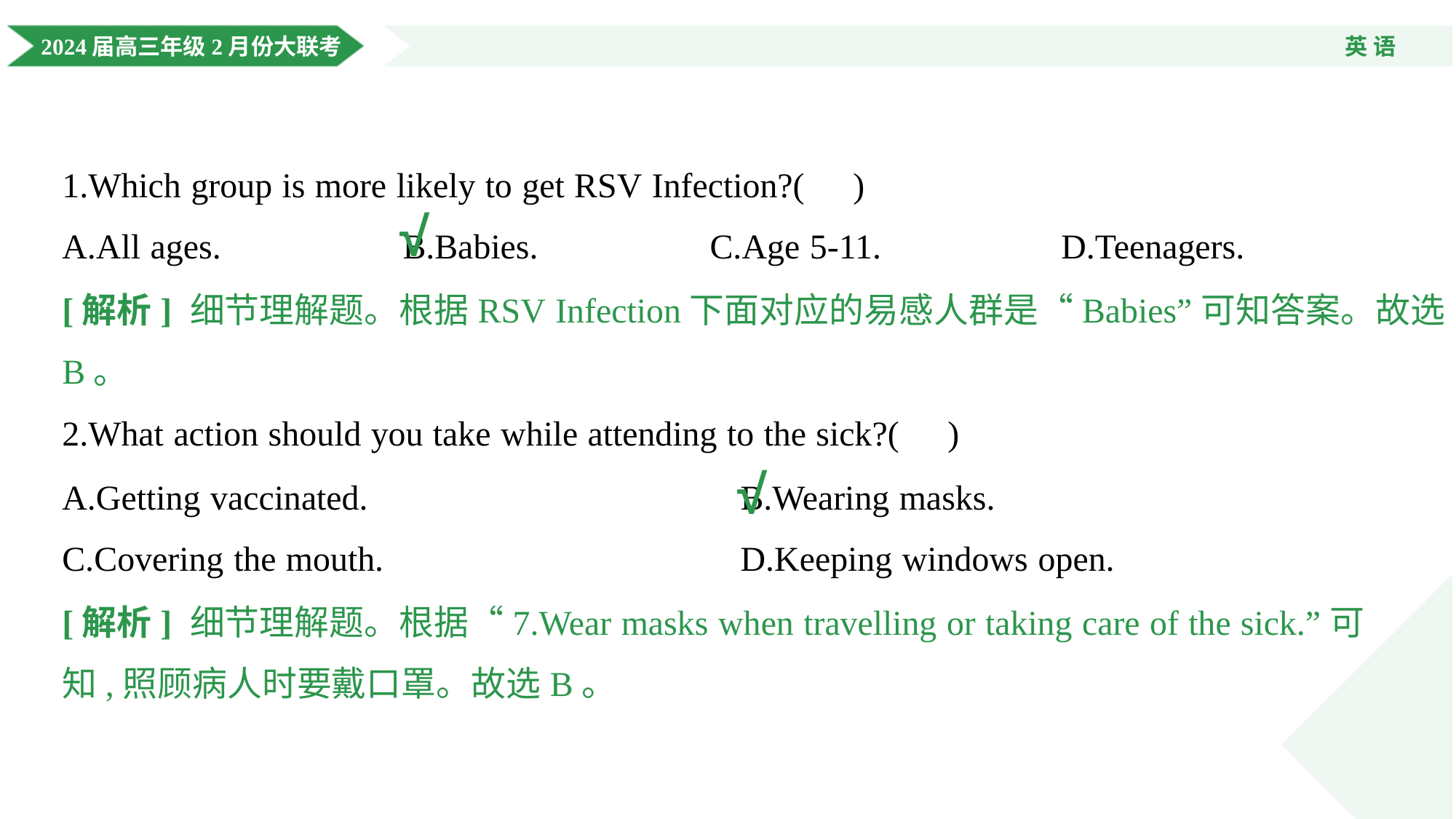

1.Which group is more likely to get RSV Infection?(     )
√
A.All ages.	B.Babies.	C.Age 5-11.	D.Teenagers.
[解析] 细节理解题。根据RSV Infection下面对应的易感人群是“Babies”可知答案。故选
B。
2.What action should you take while attending to the sick?(     )
A.Getting vaccinated.	B.Wearing masks.
C.Covering the mouth.	D.Keeping windows open.
√
[解析] 细节理解题。根据“7.Wear masks when travelling or taking care of the sick.”可
知,照顾病人时要戴口罩。故选B。